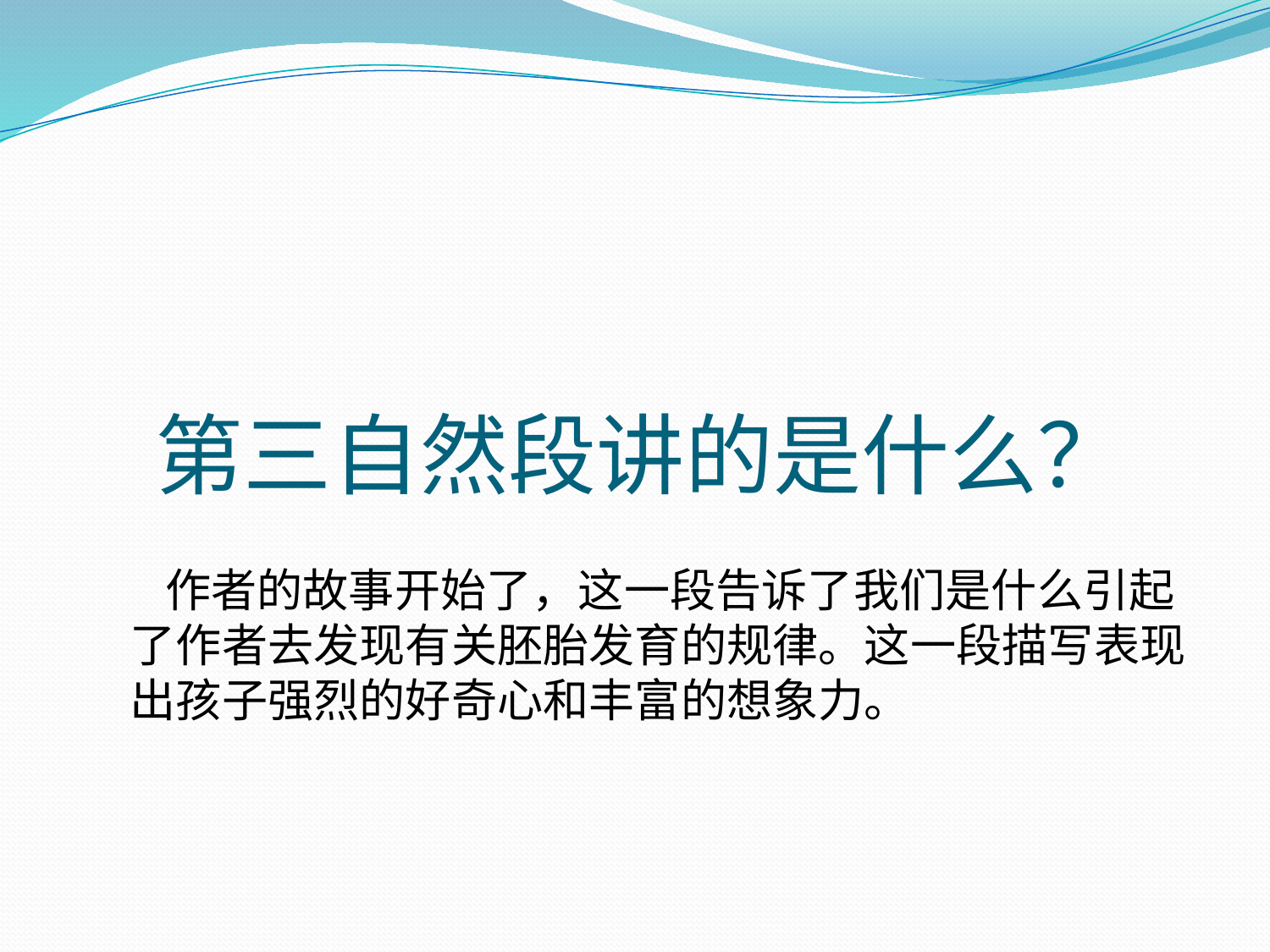

# 第三自然段讲的是什么？
      作者的故事开始了，这一段告诉了我们是什么引起了作者去发现有关胚胎发育的规律。这一段描写表现出孩子强烈的好奇心和丰富的想象力。